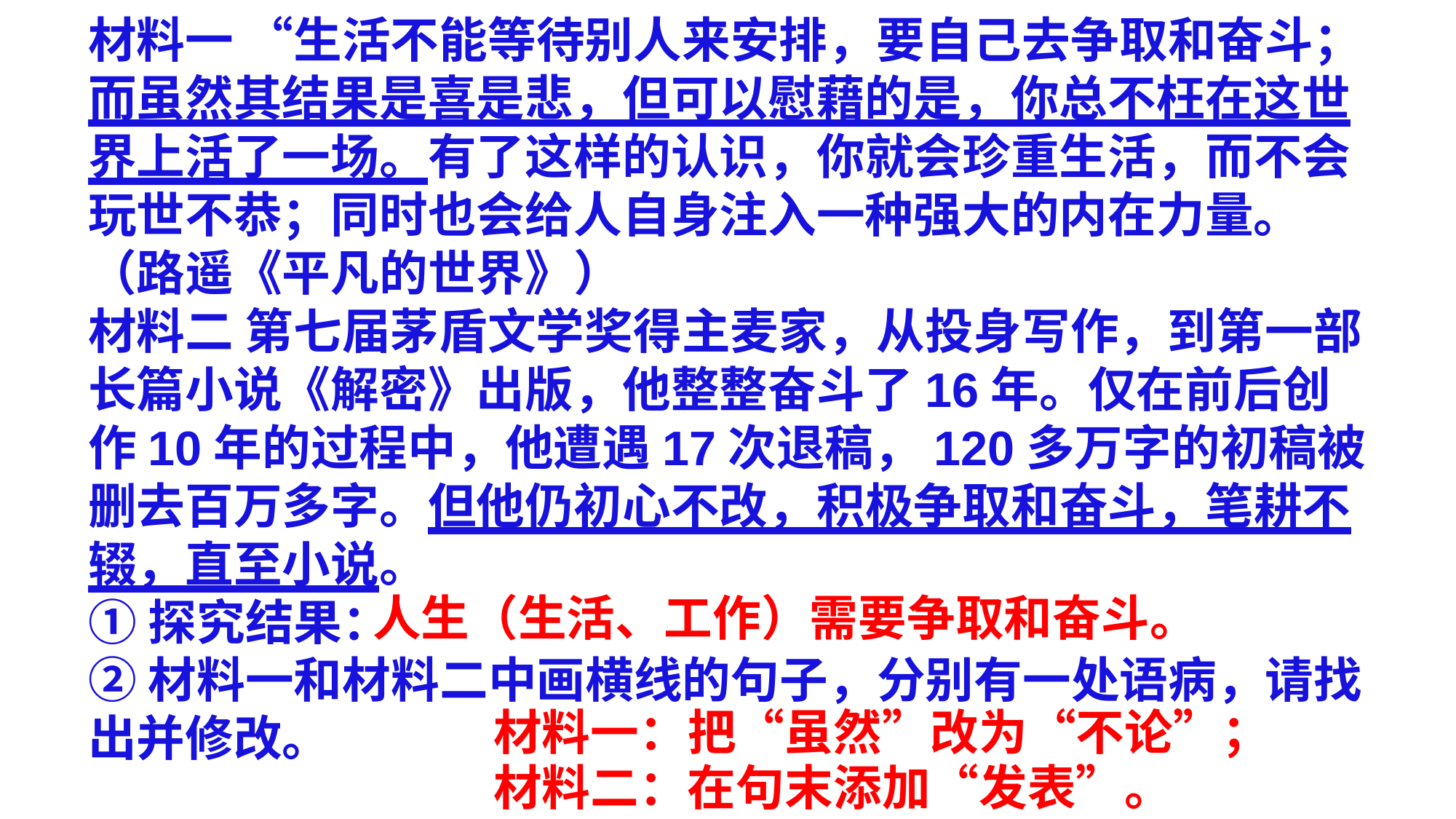

材料一 “生活不能等待别人来安排，要自己去争取和奋斗；而虽然其结果是喜是悲，但可以慰藉的是，你总不枉在这世界上活了一场。有了这样的认识，你就会珍重生活，而不会玩世不恭；同时也会给人自身注入一种强大的内在力量。（路遥《平凡的世界》）
材料二 第七届茅盾文学奖得主麦家，从投身写作，到第一部长篇小说《解密》出版，他整整奋斗了16年。仅在前后创作10年的过程中，他遭遇17次退稿，120多万字的初稿被删去百万多字。但他仍初心不改，积极争取和奋斗，笔耕不辍，直至小说。
①探究结果：
②材料一和材料二中画横线的句子，分别有一处语病，请找出并修改。
人生（生活、工作）需要争取和奋斗。
材料一：把“虽然”改为“不论”；
材料二：在句末添加“发表”。